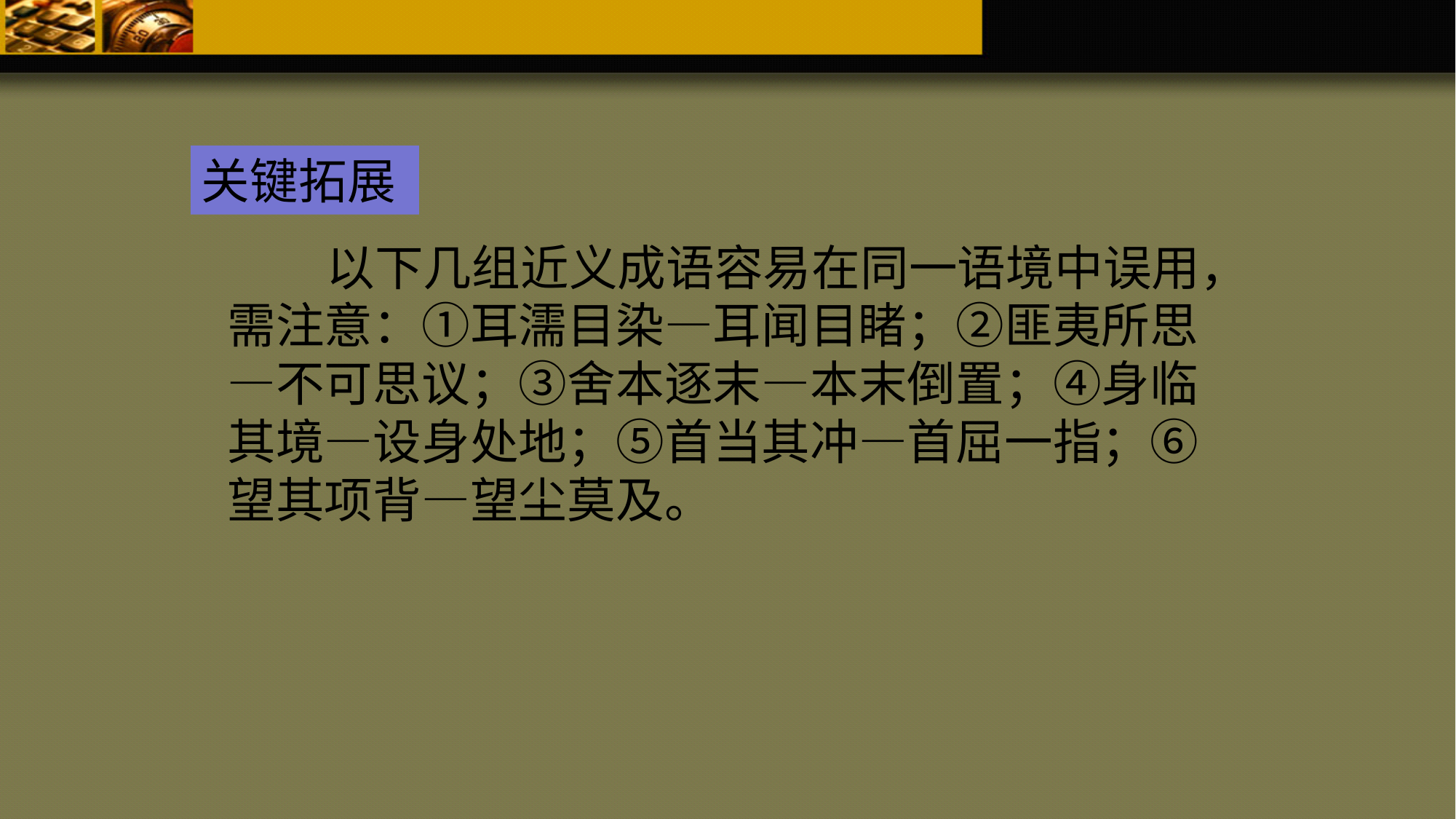

关键拓展
        以下几组近义成语容易在同一语境中误用，需注意：①耳濡目染—耳闻目睹；②匪夷所思—不可思议；③舍本逐末—本末倒置；④身临其境—设身处地；⑤首当其冲—首屈一指；⑥望其项背—望尘莫及。